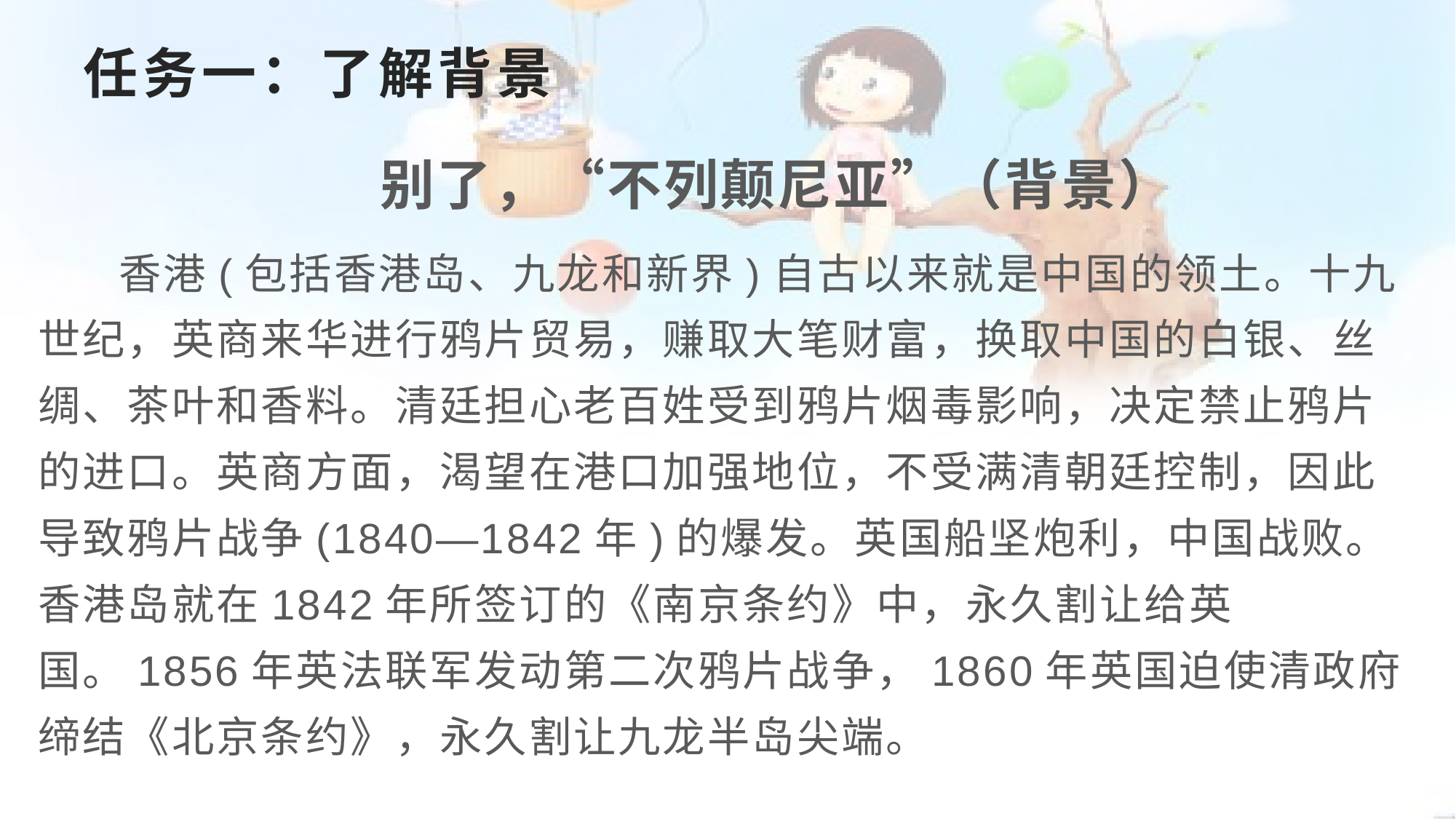

# 任务一：了解背景
       别了，“不列颠尼亚”（背景）
      香港(包括香港岛、九龙和新界)自古以来就是中国的领土。十九世纪，英商来华进行鸦片贸易，赚取大笔财富，换取中国的白银、丝绸、茶叶和香料。清廷担心老百姓受到鸦片烟毒影响，决定禁止鸦片的进口。英商方面，渴望在港口加强地位，不受满清朝廷控制，因此导致鸦片战争(1840—1842年)的爆发。英国船坚炮利，中国战败。香港岛就在1842年所签订的《南京条约》中，永久割让给英国。1856年英法联军发动第二次鸦片战争，1860年英国迫使清政府缔结《北京条约》，永久割让九龙半岛尖端。